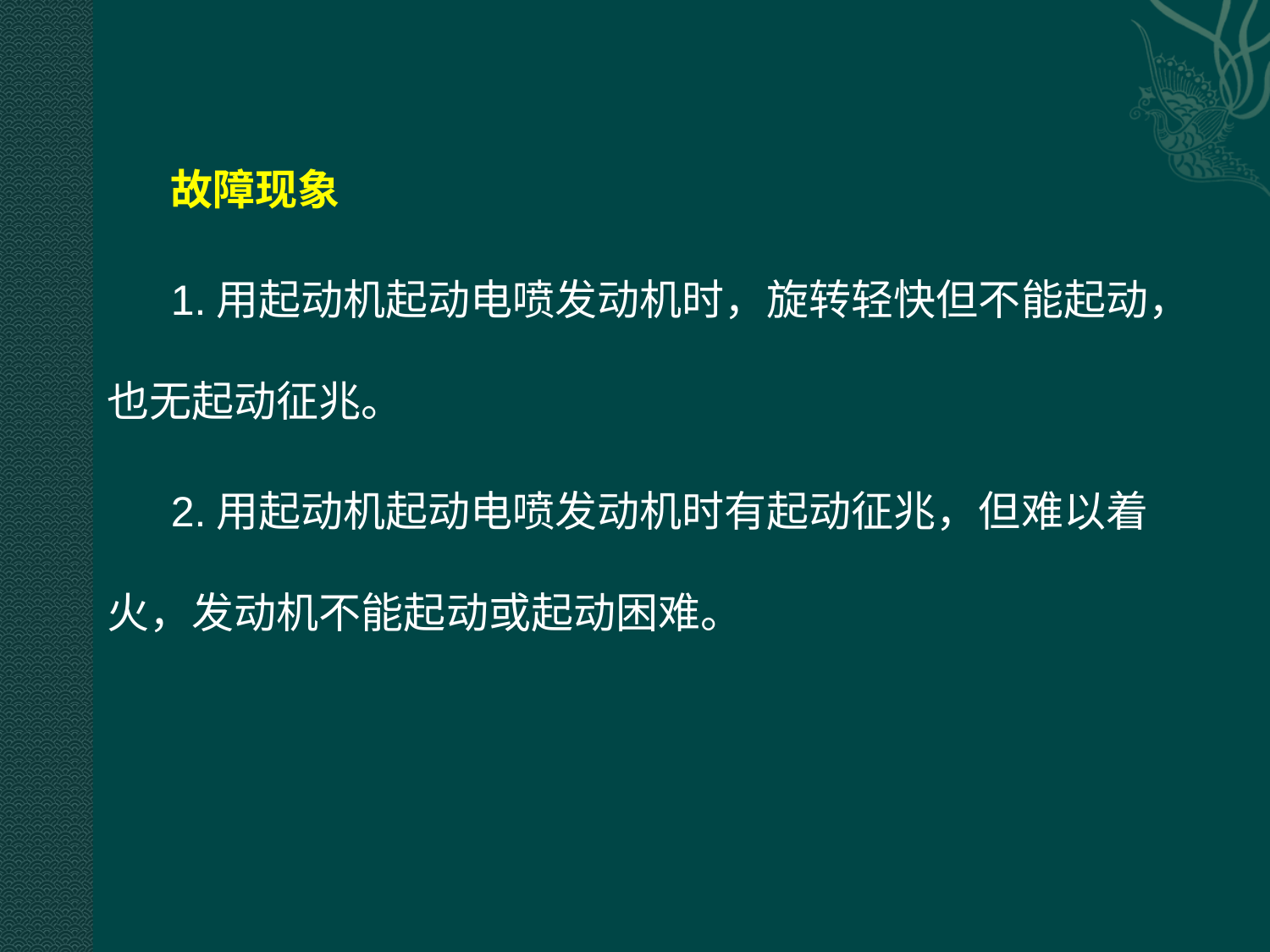

故障现象
1.用起动机起动电喷发动机时，旋转轻快但不能起动，也无起动征兆。
2.用起动机起动电喷发动机时有起动征兆，但难以着火，发动机不能起动或起动困难。